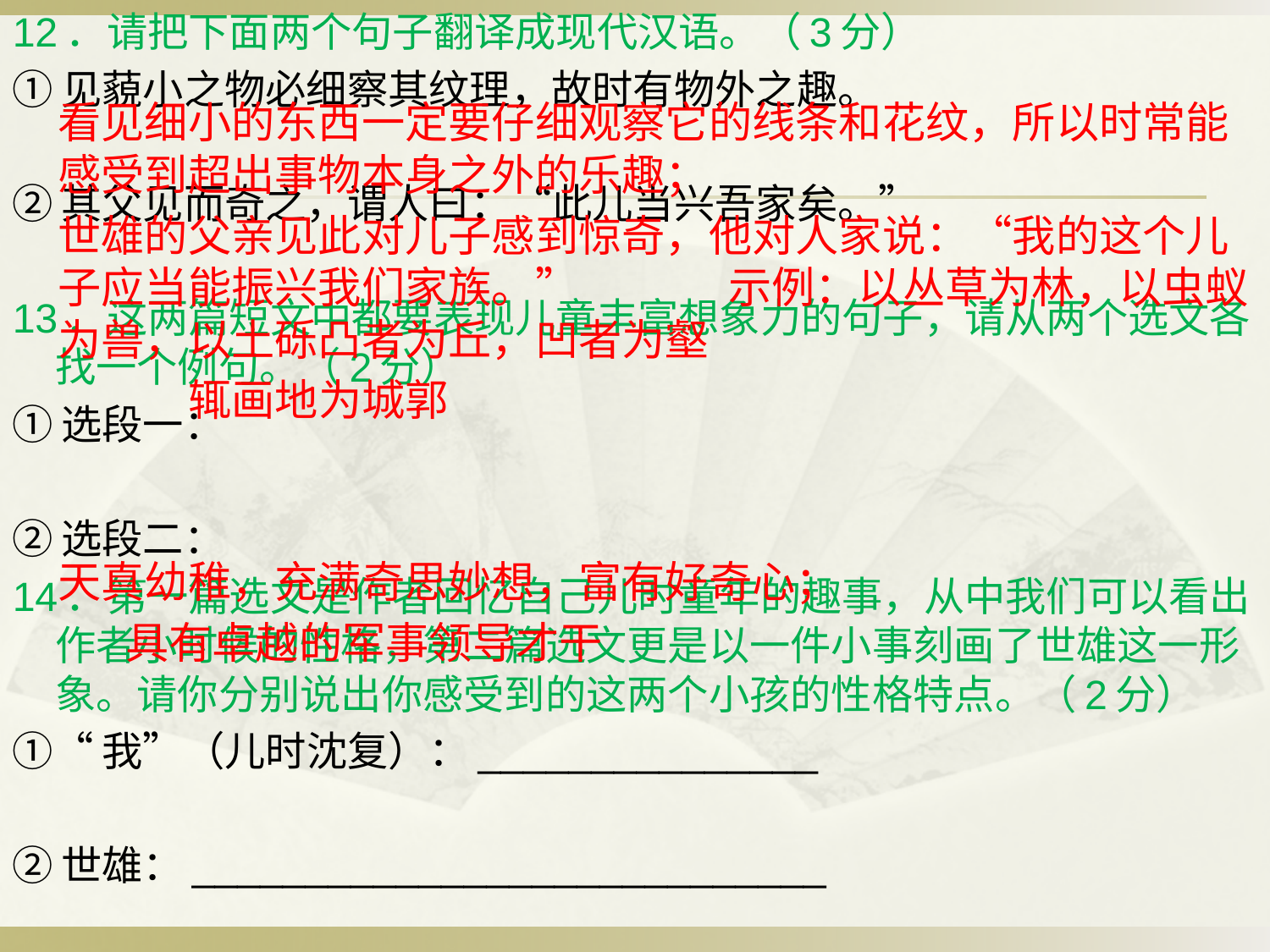

12．请把下面两个句子翻译成现代汉语。（3分）
①见藐小之物必细察其纹理，故时有物外之趣。

②其父见而奇之，谓人曰：“此儿当兴吾家矣。”

13．这两篇短文中都要表现儿童丰富想象力的句子，请从两个选文各找一个例句。（2分）
①选段一：

②选段二：
14．第一篇选文是作者回忆自己儿时童年的趣事，从中我们可以看出作者小时候的性格，第二篇选文更是以一件小事刻画了世雄这一形象。请你分别说出你感受到的这两个小孩的性格特点。（2分）
①“我”（儿时沈复）：_______________

②世雄：____________________________

		看见细小的东西一定要仔细观察它的线条和花纹，所以时常能感受到超出事物本身之外的乐趣；
		世雄的父亲见此对儿子感到惊奇，他对人家说：“我的这个儿子应当能振兴我们家族。”																						        		示例：以丛草为林，以虫蚁为兽，以土砾凸者为丘，凹者为壑
		      	 辄画地为城郭

																							天真幼稚，充满奇思妙想，富有好奇心；
		      具有卓越的军事领导才干